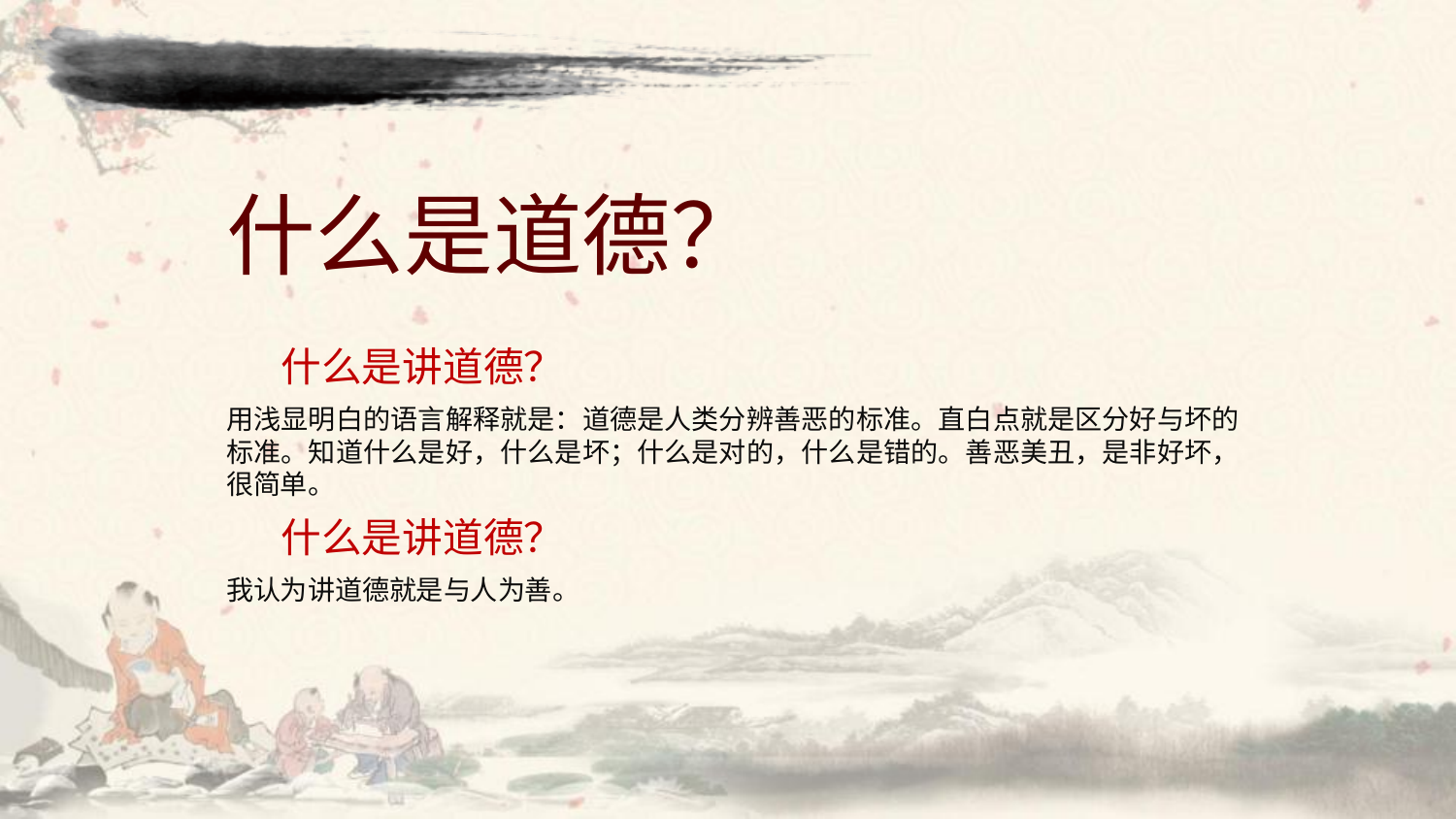

#
什么是道德？
     什么是讲道德？
用浅显明白的语言解释就是：道德是人类分辨善恶的标准。直白点就是区分好与坏的标准。知道什么是好，什么是坏；什么是对的，什么是错的。善恶美丑，是非好坏，很简单。
     什么是讲道德？
我认为讲道德就是与人为善。